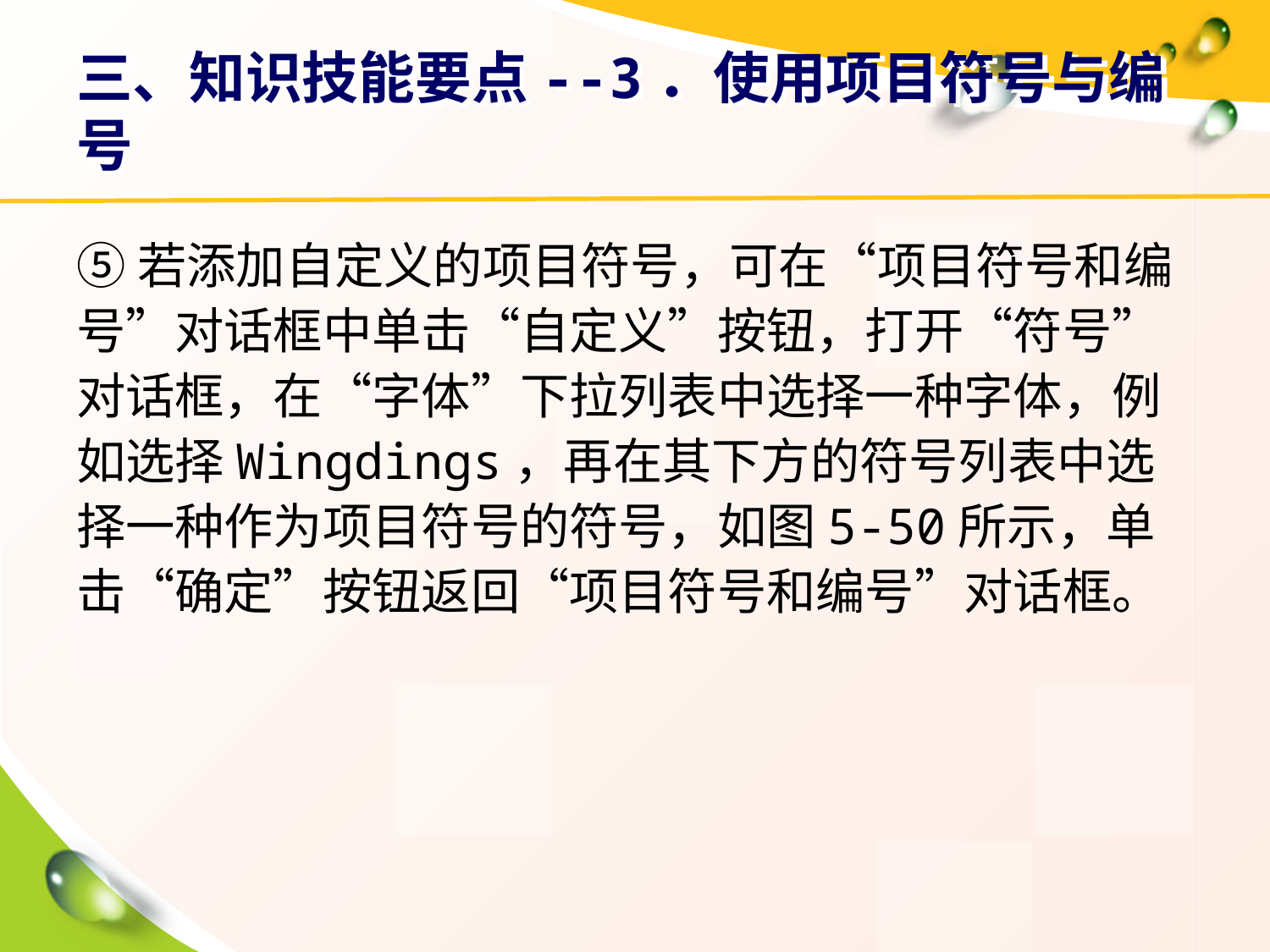

# 三、知识技能要点--3．使用项目符号与编号
⑤若添加自定义的项目符号，可在“项目符号和编号”对话框中单击“自定义”按钮，打开“符号”对话框，在“字体”下拉列表中选择一种字体，例如选择Wingdings，再在其下方的符号列表中选择一种作为项目符号的符号，如图5-50所示，单击“确定”按钮返回“项目符号和编号”对话框。